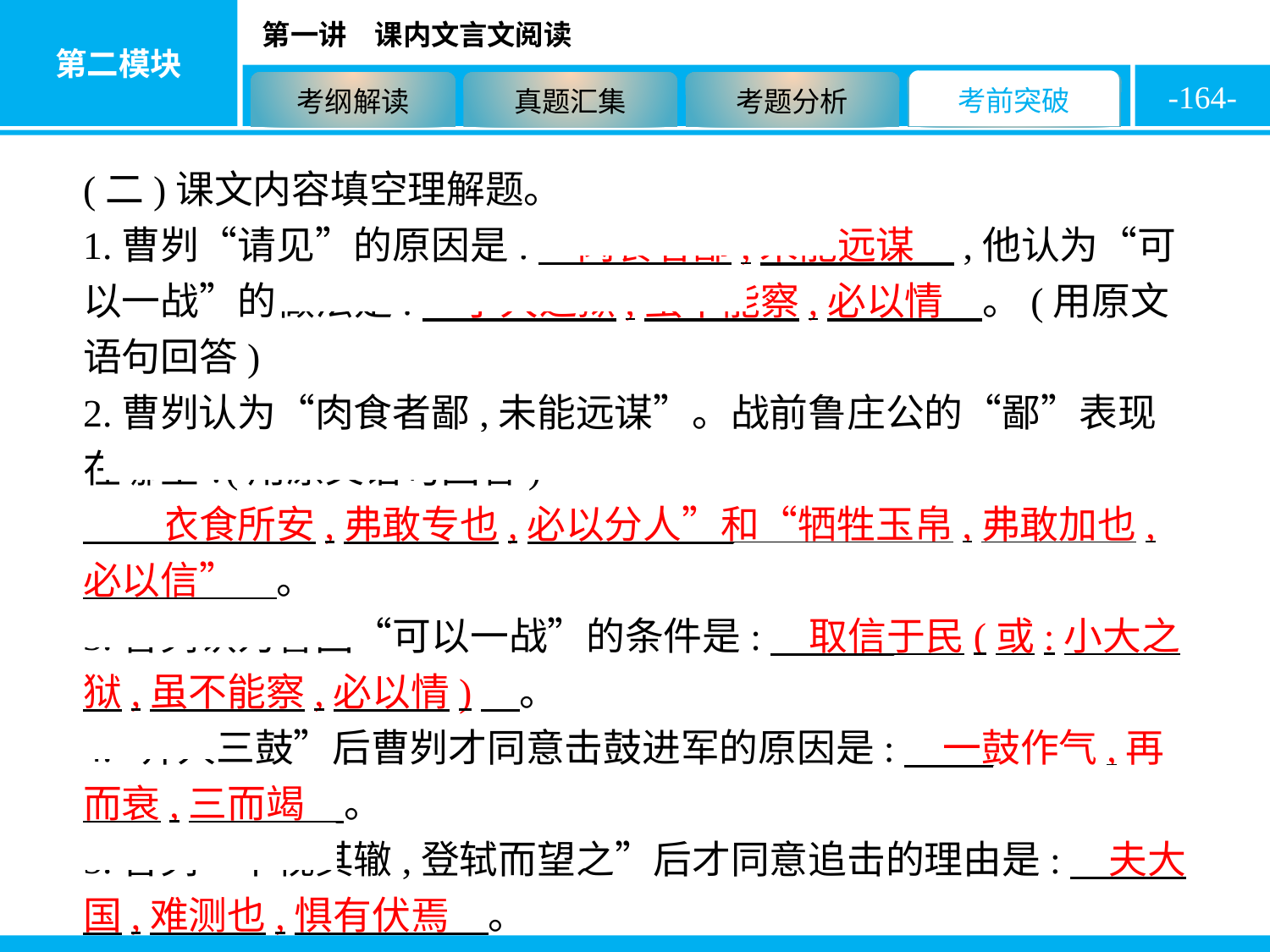

-164-
(二)课文内容填空理解题。
1.曹刿“请见”的原因是:　肉食者鄙,未能远谋　,他认为“可以一战”的做法是:　小大之狱,虽不能察,必以情　。(用原文语句回答)
2.曹刿认为“肉食者鄙,未能远谋”。战前鲁庄公的“鄙”表现在哪里?(用原文语句回答)
　“衣食所安,弗敢专也,必以分人”和“牺牲玉帛,弗敢加也,必以信”　。
3.曹刿认为鲁国“可以一战”的条件是:　取信于民(或:小大之狱,虽不能察,必以情)　。
4.“齐人三鼓”后曹刿才同意击鼓进军的原因是:　一鼓作气,再而衰,三而竭　。
5.曹刿“下视其辙,登轼而望之”后才同意追击的理由是:　夫大国,难测也,惧有伏焉　。